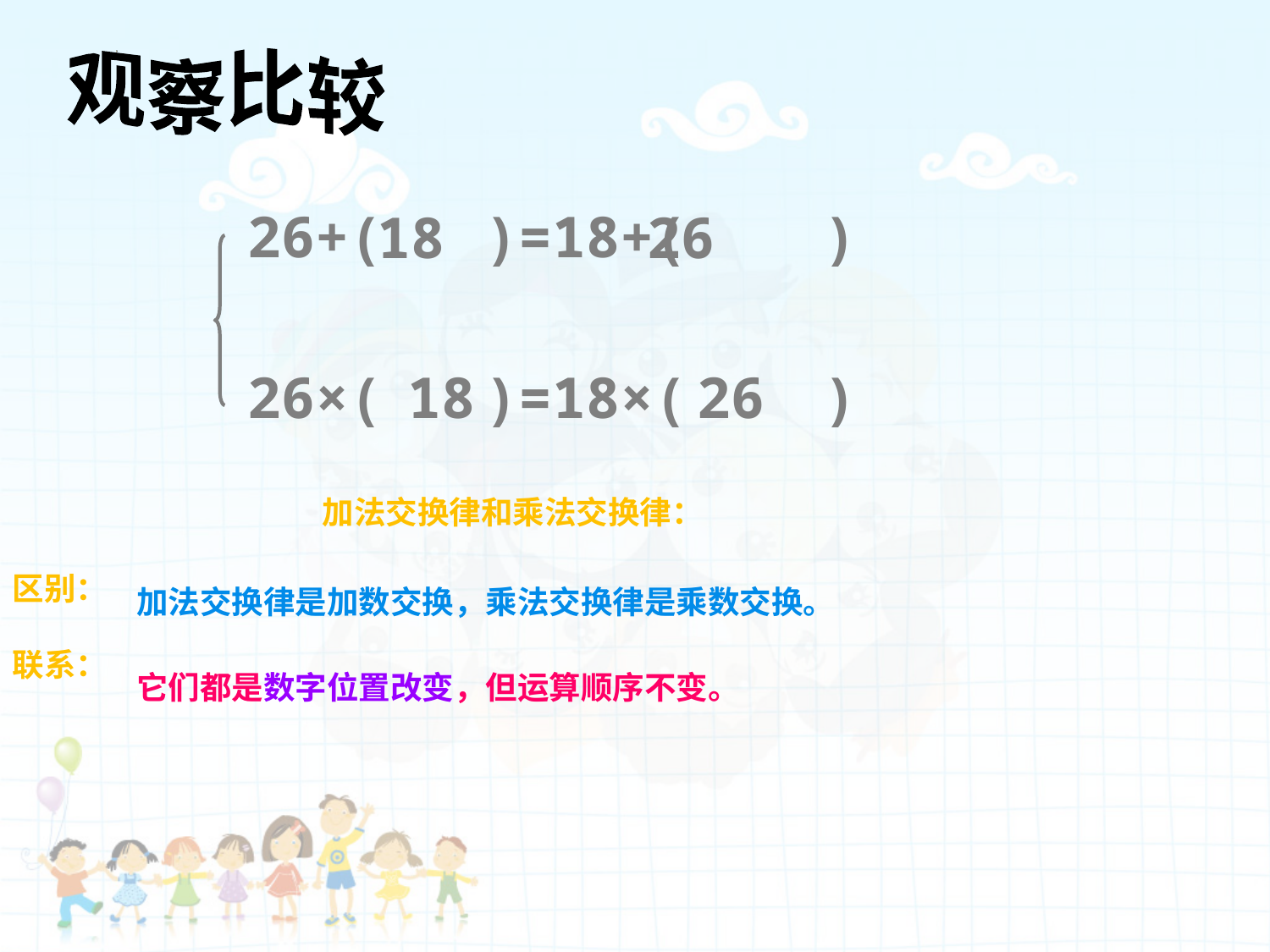

观察比较
26+(   )=18+(    )

26×(   )=18×(    )
18
26
18
26
加法交换律和乘法交换律：

区别：

联系：
加法交换律是加数交换，乘法交换律是乘数交换。
它们都是数字位置改变，但运算顺序不变。